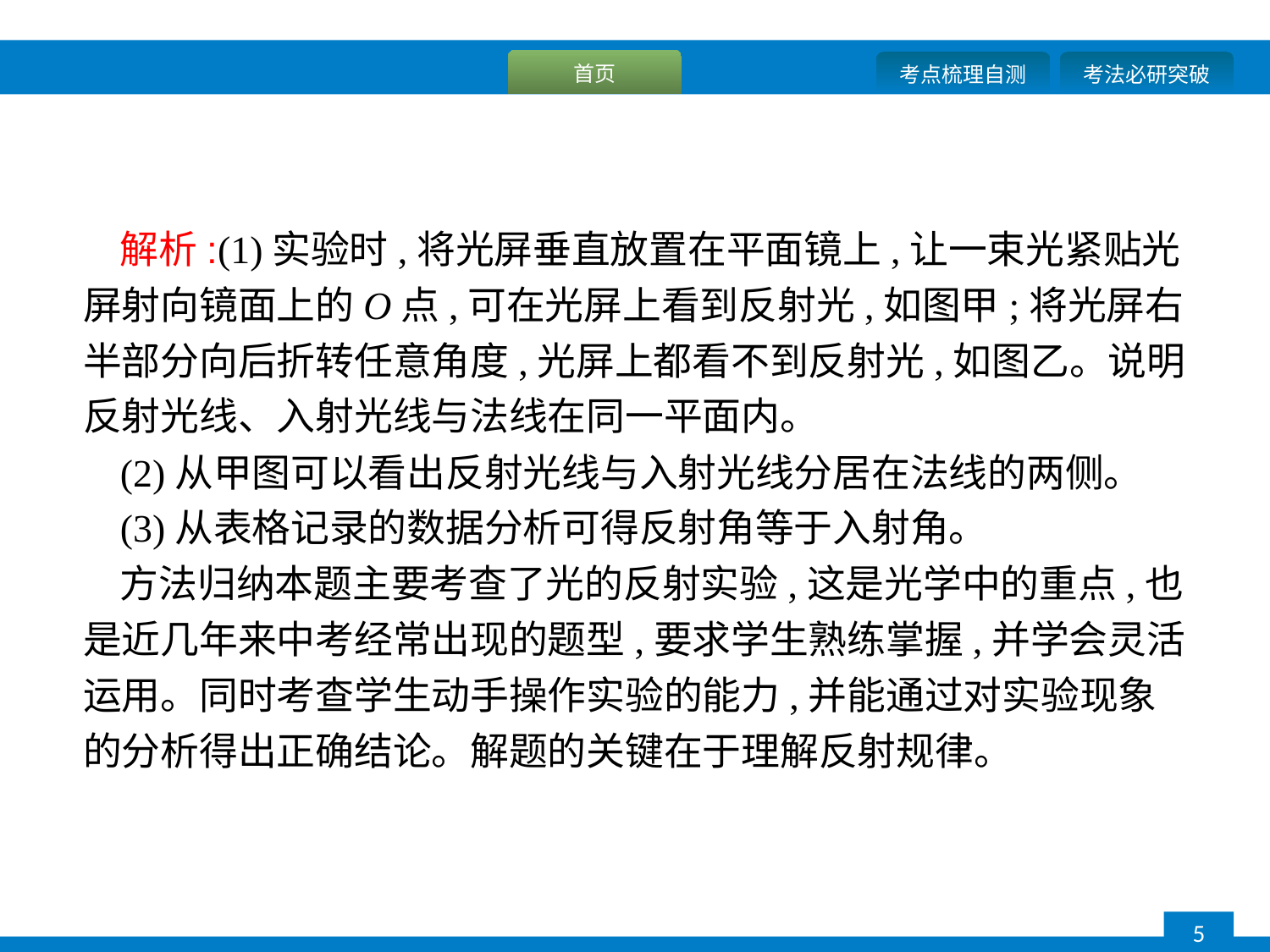

解析:(1)实验时,将光屏垂直放置在平面镜上,让一束光紧贴光屏射向镜面上的O点,可在光屏上看到反射光,如图甲;将光屏右半部分向后折转任意角度,光屏上都看不到反射光,如图乙。说明反射光线、入射光线与法线在同一平面内。
(2)从甲图可以看出反射光线与入射光线分居在法线的两侧。
(3)从表格记录的数据分析可得反射角等于入射角。
方法归纳本题主要考查了光的反射实验,这是光学中的重点,也是近几年来中考经常出现的题型,要求学生熟练掌握,并学会灵活运用。同时考查学生动手操作实验的能力,并能通过对实验现象的分析得出正确结论。解题的关键在于理解反射规律。